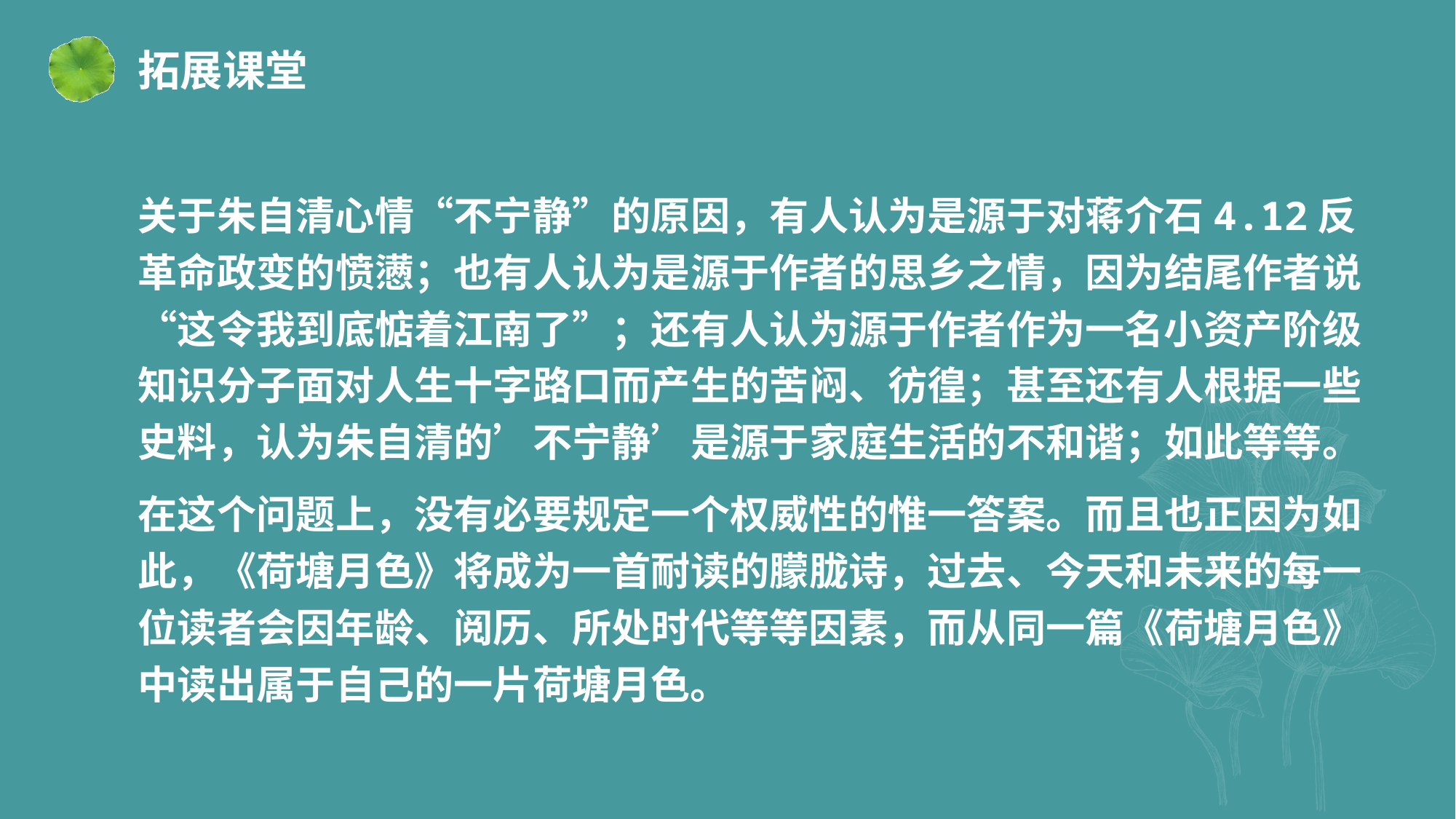

拓展课堂
关于朱自清心情“不宁静”的原因，有人认为是源于对蒋介石4.12反革命政变的愤懑；也有人认为是源于作者的思乡之情，因为结尾作者说“这令我到底惦着江南了”；还有人认为源于作者作为一名小资产阶级知识分子面对人生十字路口而产生的苦闷、彷徨；甚至还有人根据一些史料，认为朱自清的’不宁静’是源于家庭生活的不和谐；如此等等。
在这个问题上，没有必要规定一个权威性的惟一答案。而且也正因为如此，《荷塘月色》将成为一首耐读的朦胧诗，过去、今天和未来的每一位读者会因年龄、阅历、所处时代等等因素，而从同一篇《荷塘月色》中读出属于自己的一片荷塘月色。